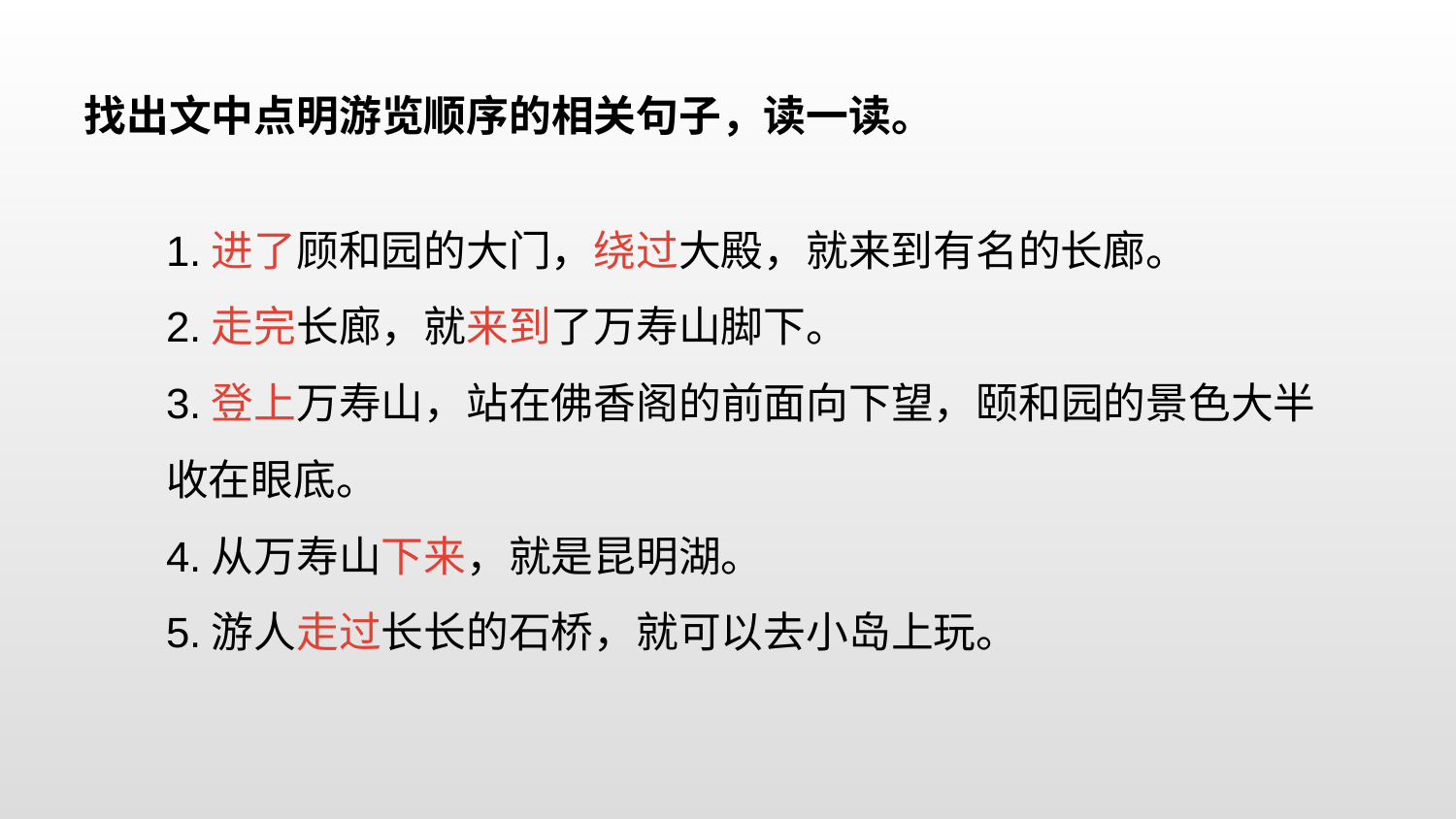

找出文中点明游览顺序的相关句子，读一读。
1.进了顾和园的大门，绕过大殿，就来到有名的长廊。
2.走完长廊，就来到了万寿山脚下。
3.登上万寿山，站在佛香阁的前面向下望，颐和园的景色大半收在眼底。
4.从万寿山下来，就是昆明湖。
5.游人走过长长的石桥，就可以去小岛上玩。